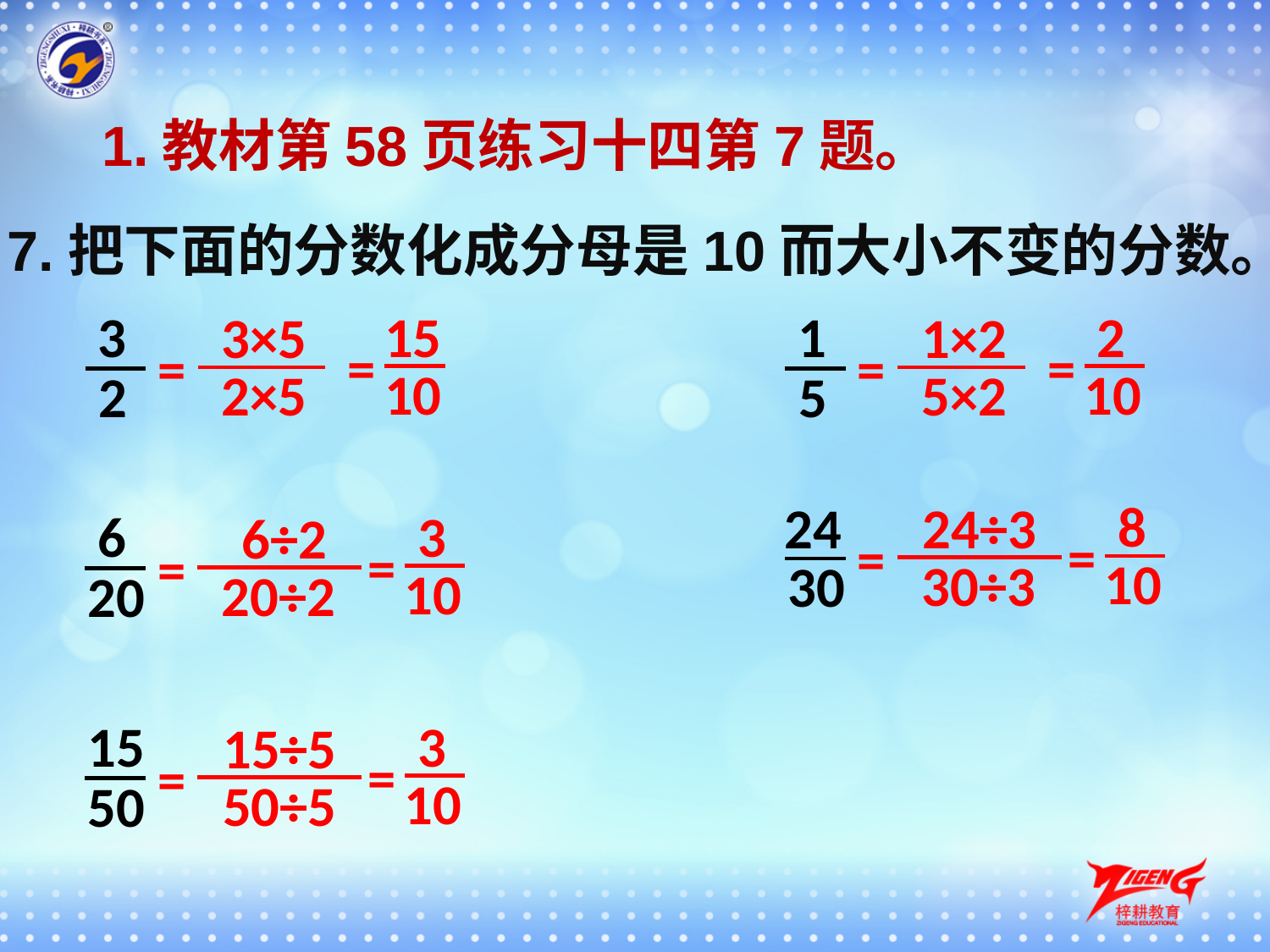

1.教材第58页练习十四第7题。
7.把下面的分数化成分母是10而大小不变的分数。
3
15
1
2
3×5
1×2
=
=
=
=
10
10
2×5
5×2
2
5
8
24
24÷3
6
3
6÷2
=
=
=
=
10
30÷3
30
10
20÷2
20
15
3
15÷5
=
=
10
50÷5
50